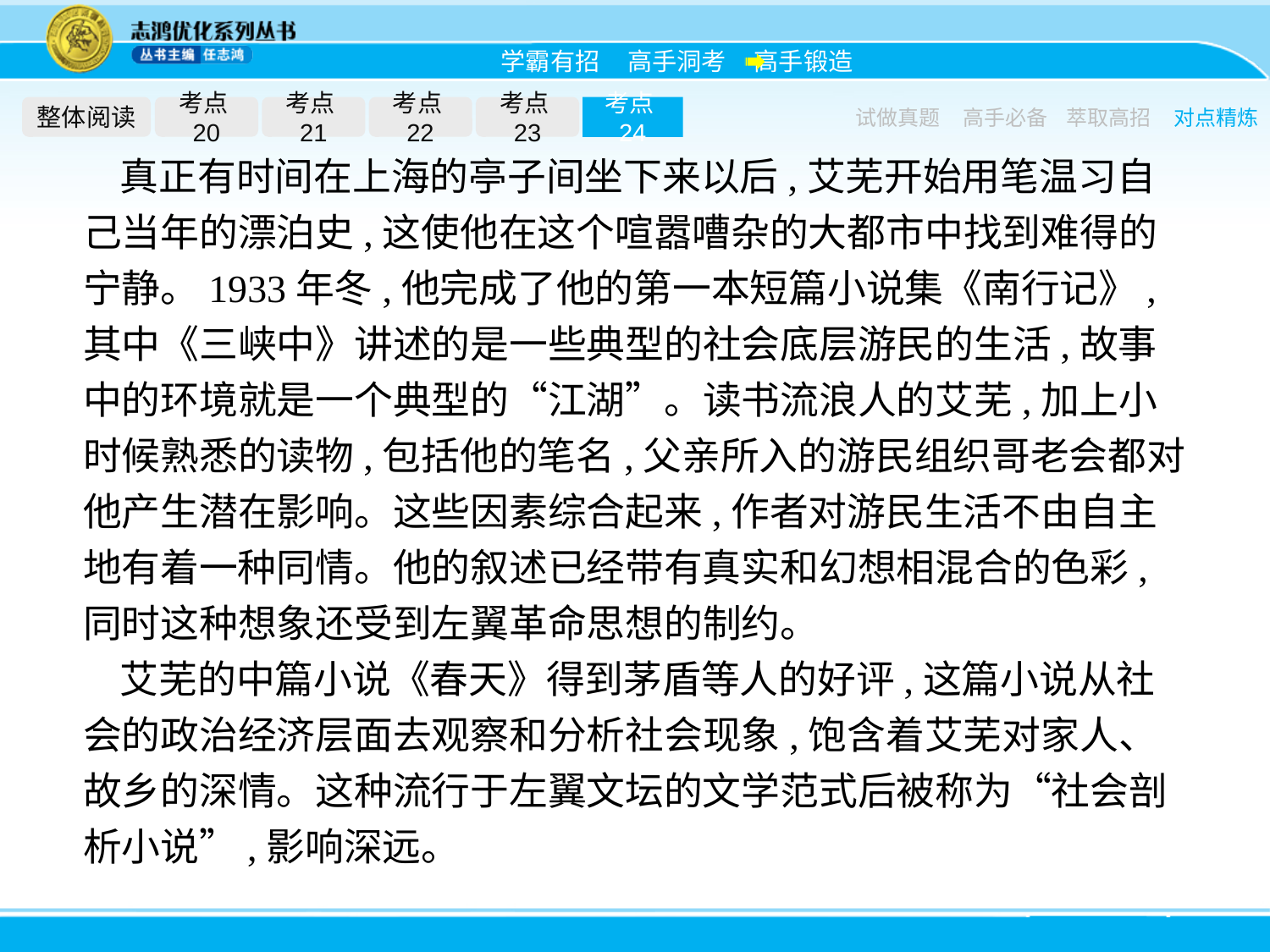

整体阅读
考点20
考点21
考点22
考点23
考点24
试做真题
高手必备
萃取高招
对点精炼
真正有时间在上海的亭子间坐下来以后,艾芜开始用笔温习自己当年的漂泊史,这使他在这个喧嚣嘈杂的大都市中找到难得的宁静。1933年冬,他完成了他的第一本短篇小说集《南行记》,其中《三峡中》讲述的是一些典型的社会底层游民的生活,故事中的环境就是一个典型的“江湖”。读书流浪人的艾芜,加上小时候熟悉的读物,包括他的笔名,父亲所入的游民组织哥老会都对他产生潜在影响。这些因素综合起来,作者对游民生活不由自主地有着一种同情。他的叙述已经带有真实和幻想相混合的色彩,同时这种想象还受到左翼革命思想的制约。
艾芜的中篇小说《春天》得到茅盾等人的好评,这篇小说从社会的政治经济层面去观察和分析社会现象,饱含着艾芜对家人、故乡的深情。这种流行于左翼文坛的文学范式后被称为“社会剖析小说”,影响深远。